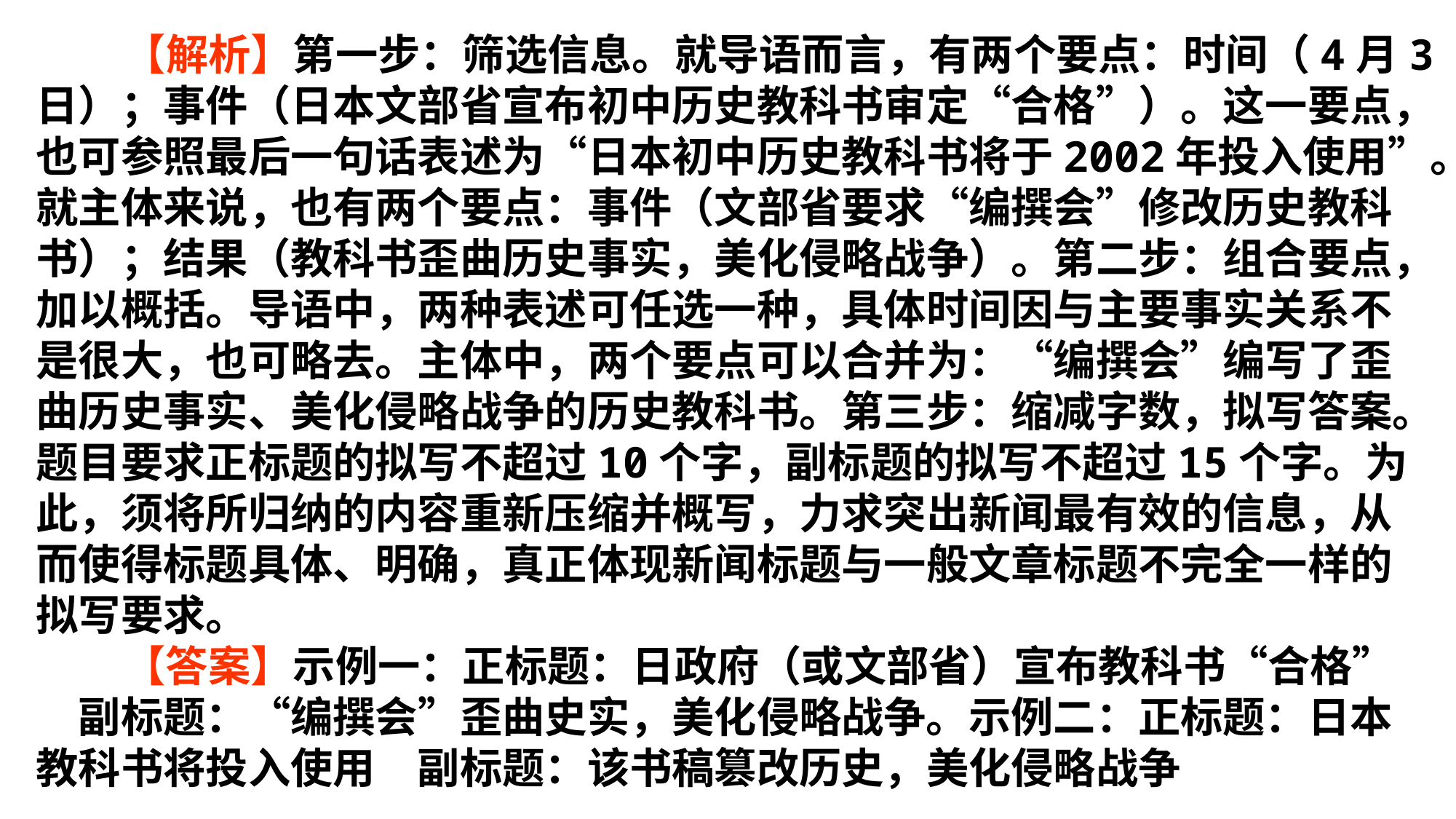

【解析】第一步：筛选信息。就导语而言，有两个要点：时间（4月3日）；事件（日本文部省宣布初中历史教科书审定“合格”）。这一要点，也可参照最后一句话表述为“日本初中历史教科书将于2002年投入使用”。就主体来说，也有两个要点：事件（文部省要求“编撰会”修改历史教科书）；结果（教科书歪曲历史事实，美化侵略战争）。第二步：组合要点，加以概括。导语中，两种表述可任选一种，具体时间因与主要事实关系不是很大，也可略去。主体中，两个要点可以合并为：“编撰会”编写了歪曲历史事实、美化侵略战争的历史教科书。第三步：缩减字数，拟写答案。题目要求正标题的拟写不超过10个字，副标题的拟写不超过15个字。为此，须将所归纳的内容重新压缩并概写，力求突出新闻最有效的信息，从而使得标题具体、明确，真正体现新闻标题与一般文章标题不完全一样的拟写要求。
        【答案】示例一：正标题：日政府（或文部省）宣布教科书“合格”　副标题：“编撰会”歪曲史实，美化侵略战争。示例二：正标题：日本教科书将投入使用　副标题：该书稿篡改历史，美化侵略战争